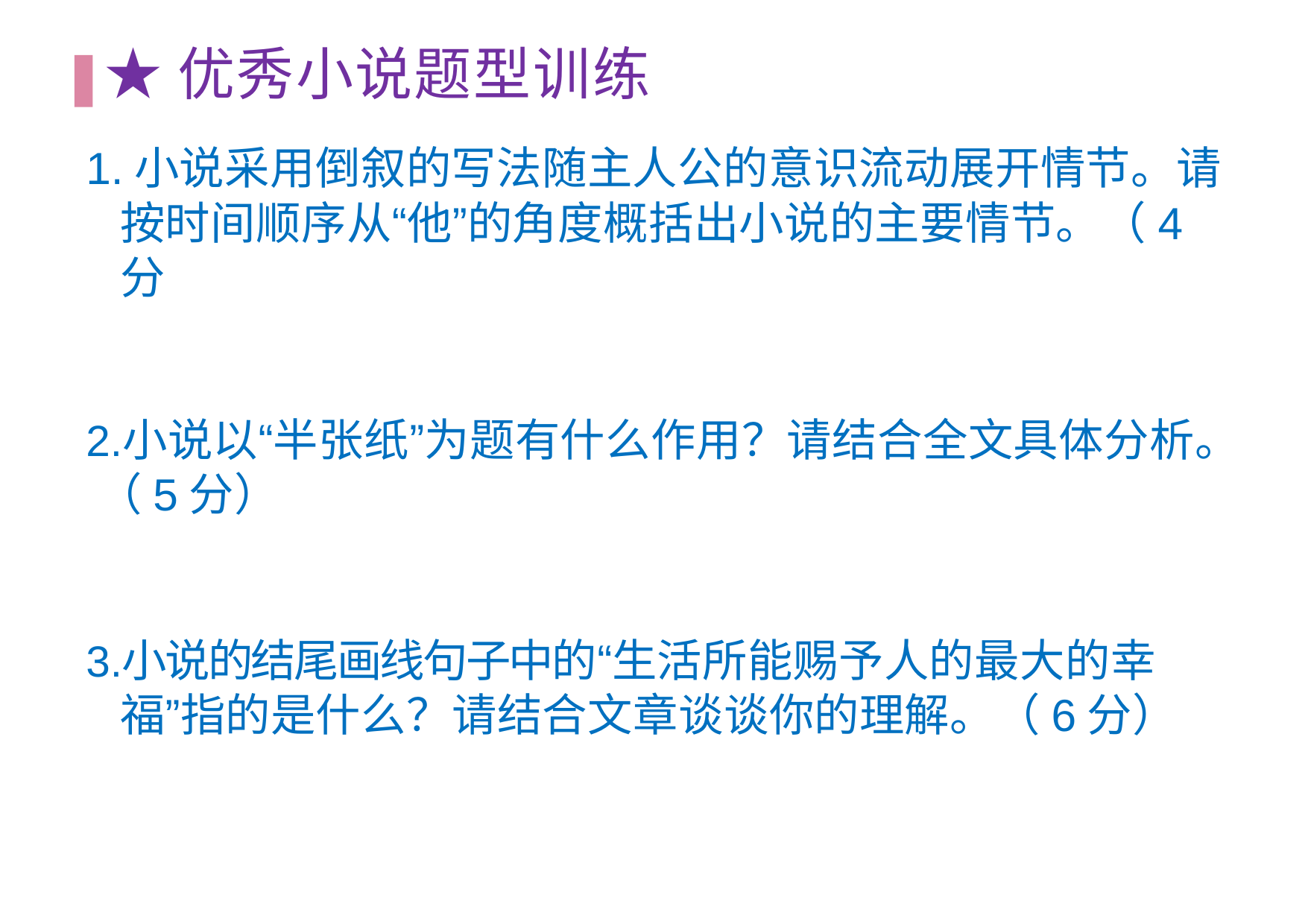

# ★优秀⼩说题型训练

1.⼩说采⽤倒叙的写法随主⼈公的意识流动展开情节。请 按时间顺序从“他”的⾓度概括出⼩说的主要情节。（4分
⼩说以“半张纸”为题有什么作⽤？请结合全⽂具体分析。
（5分）

⼩说的结尾画线句⼦中的“⽣活所能赐予⼈的最⼤的幸 福”指的是什么？请结合⽂章谈谈你的理解。（6分）